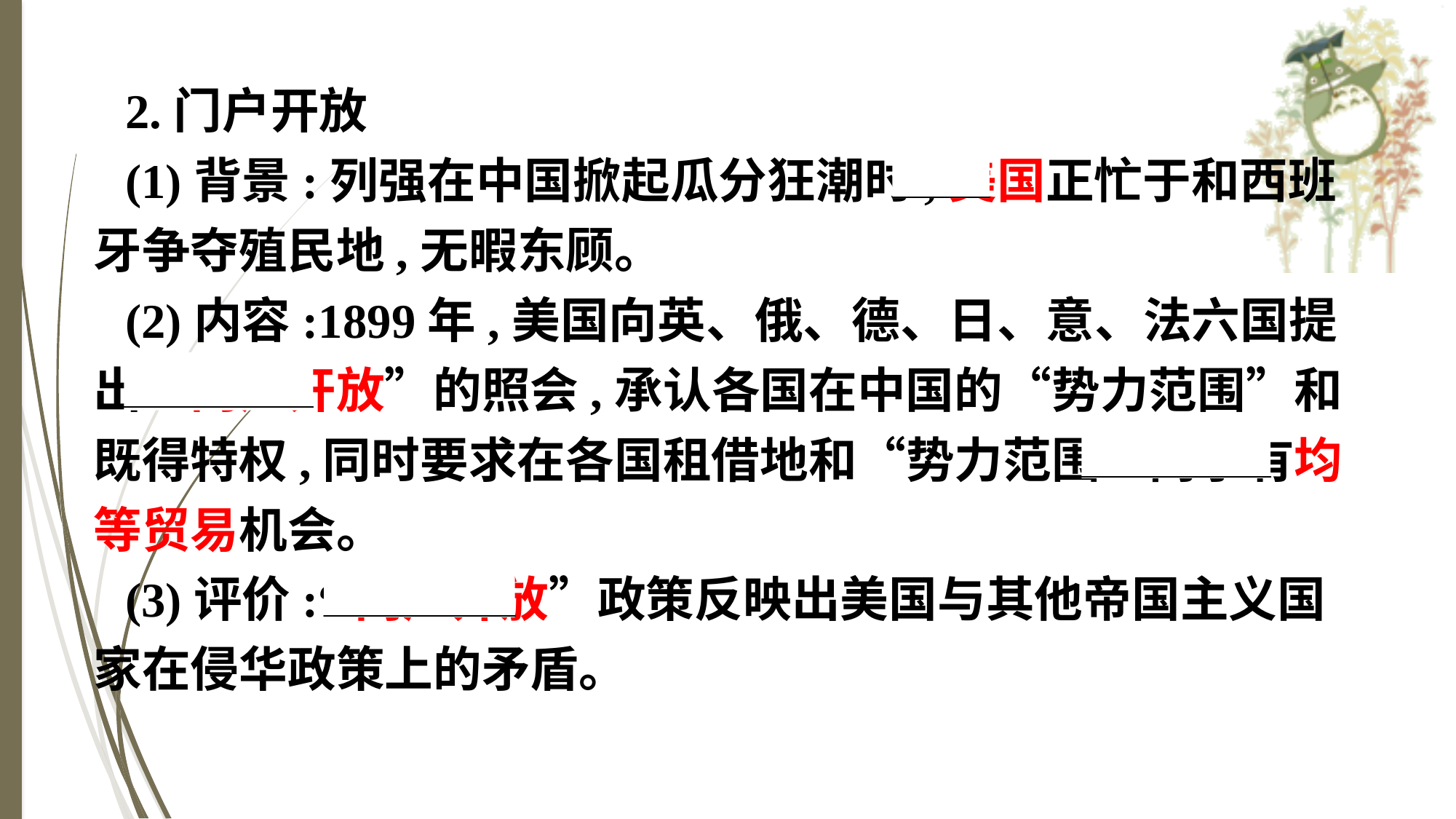

2.门户开放
(1)背景:列强在中国掀起瓜分狂潮时,美国正忙于和西班牙争夺殖民地,无暇东顾。
(2)内容:1899年,美国向英、俄、德、日、意、法六国提出“门户开放”的照会,承认各国在中国的“势力范围”和既得特权,同时要求在各国租借地和“势力范围”内享有均等贸易机会。
(3)评价:“门户开放”政策反映出美国与其他帝国主义国家在侵华政策上的矛盾。